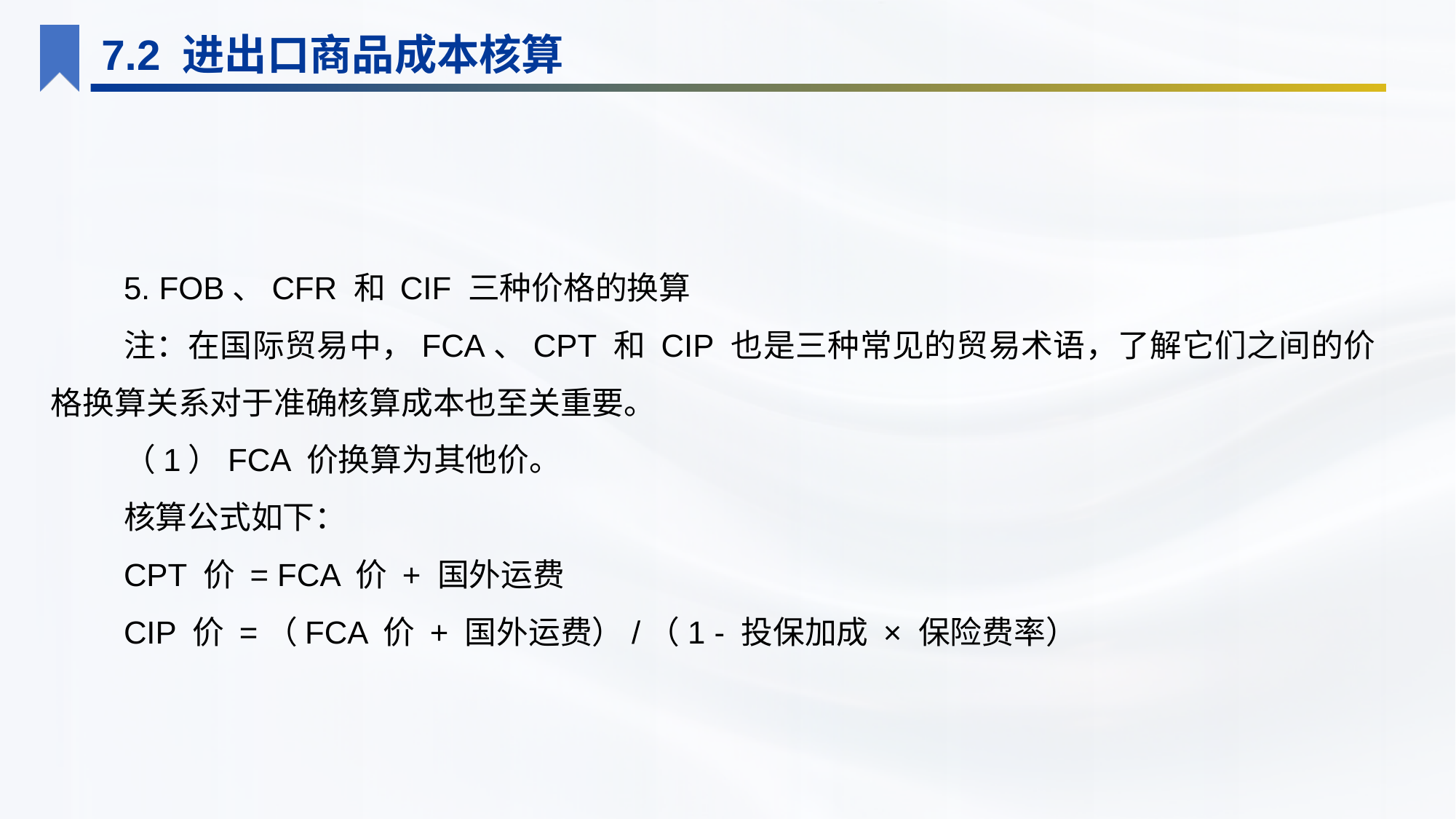

7.2 进出口商品成本核算
5. FOB、CFR 和 CIF 三种价格的换算
注：在国际贸易中，FCA、CPT 和 CIP 也是三种常见的贸易术语，了解它们之间的价格换算关系对于准确核算成本也至关重要。
（1）FCA 价换算为其他价。
核算公式如下：
CPT 价 = FCA 价 + 国外运费
CIP 价 =（FCA 价 + 国外运费）/（1 - 投保加成 × 保险费率）